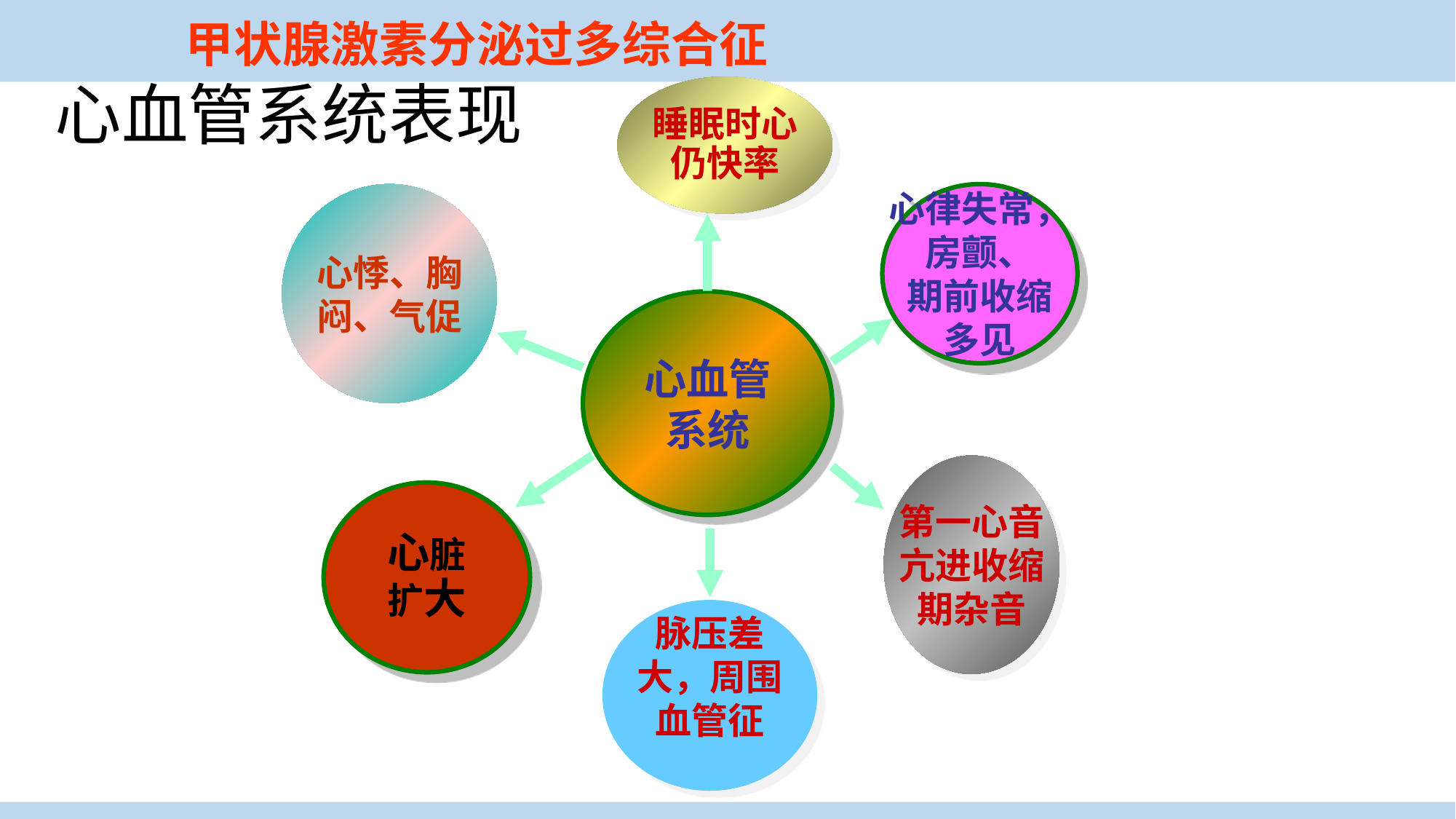

甲状腺激素分泌过多综合征
心血管系统表现
睡眠时心
仍快率
心律失常，
房颤、
期前收缩
多见
心悸、胸
闷、气促

心血管
系统

第一心音
亢进收缩
期杂音

心脏
扩大

脉压差
大，周围
血管征